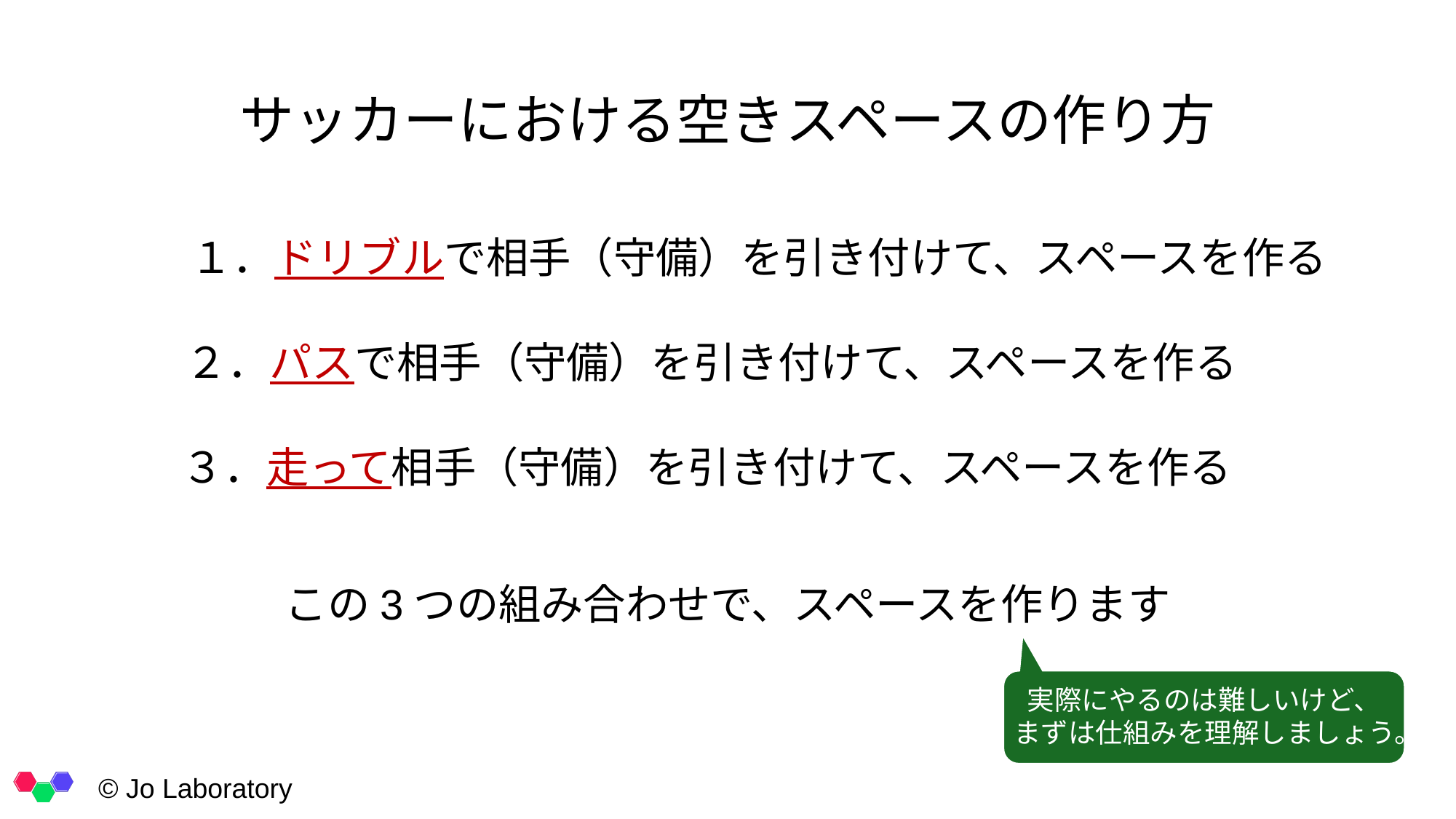

# サッカーにおける空きスペースの作り方
１．ドリブルで相手（守備）を引き付けて、スペースを作る
２．パスで相手（守備）を引き付けて、スペースを作る
３．走って相手（守備）を引き付けて、スペースを作る
この3つの組み合わせで、スペースを作ります
実際にやるのは難しいけど、
まずは仕組みを理解しましょう。